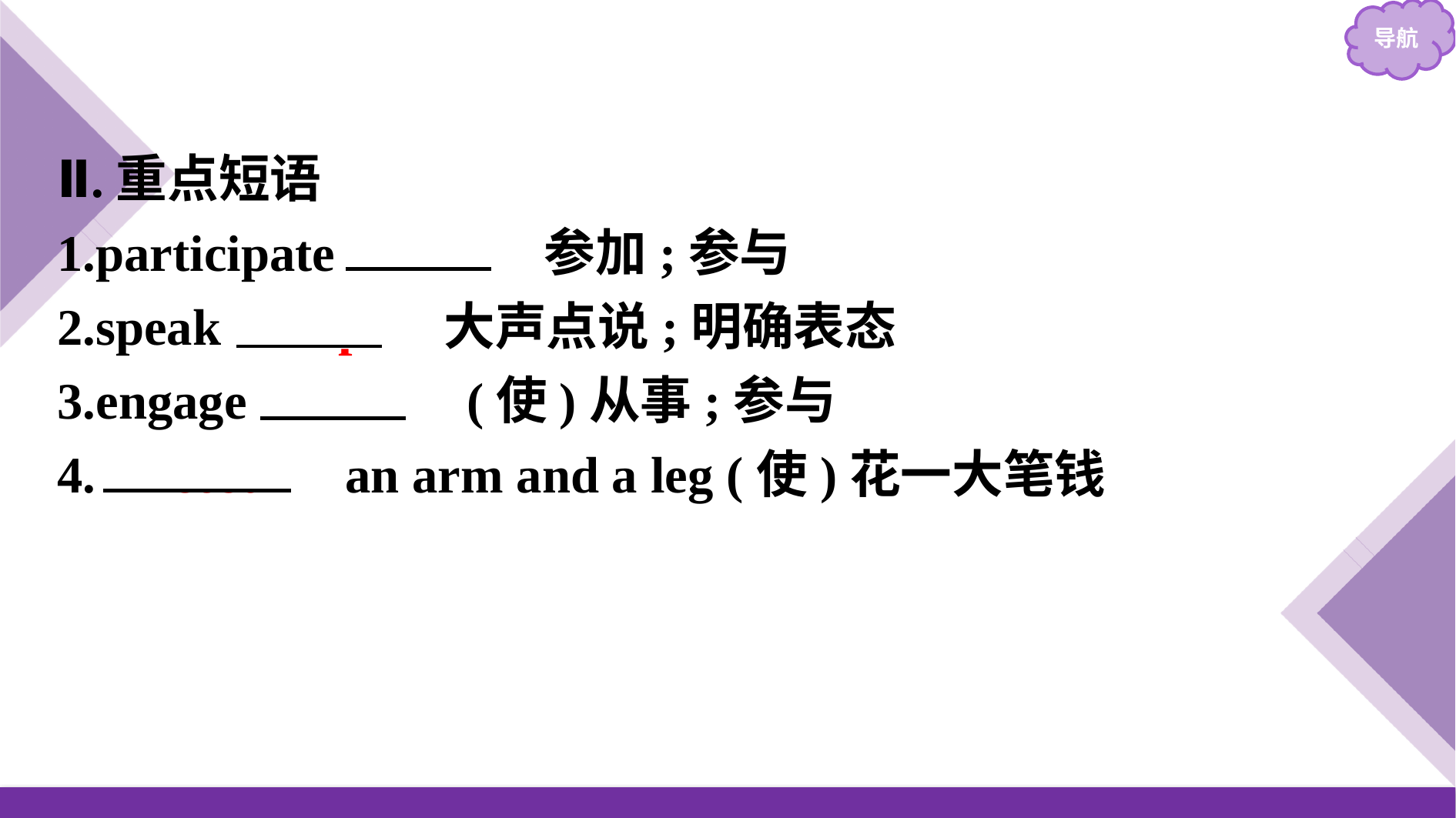

Ⅱ.重点短语
1.participate 　in　 参加;参与
2.speak 　up　 大声点说;明确表态
3.engage 　in　 (使)从事;参与
4.　cost　 an arm and a leg (使)花一大笔钱